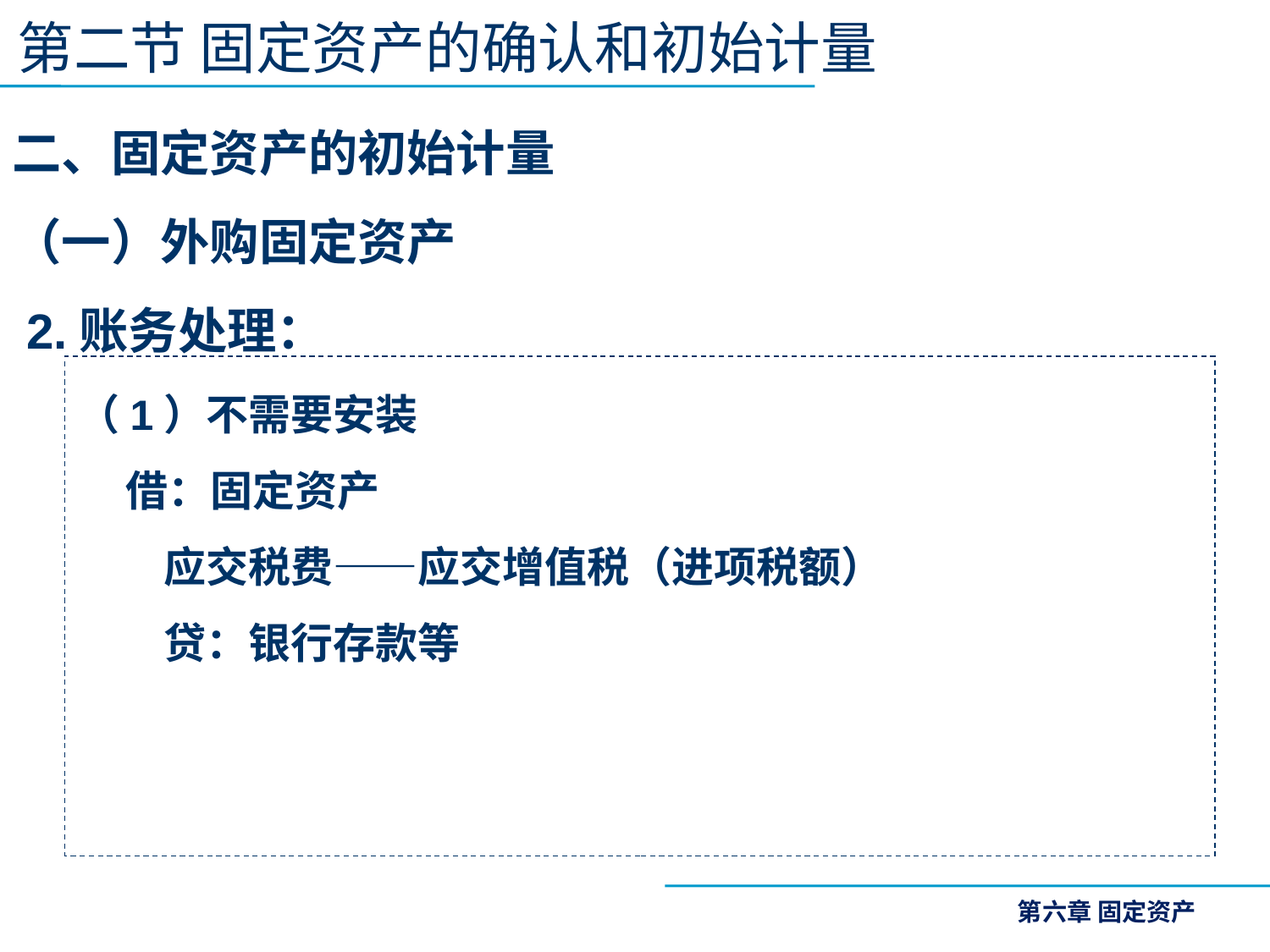

第二节 固定资产的确认和初始计量
二、固定资产的初始计量
（一）外购固定资产
 2.账务处理：
（1）不需要安装
    借：固定资产
        应交税费——应交增值税（进项税额）
        贷：银行存款等